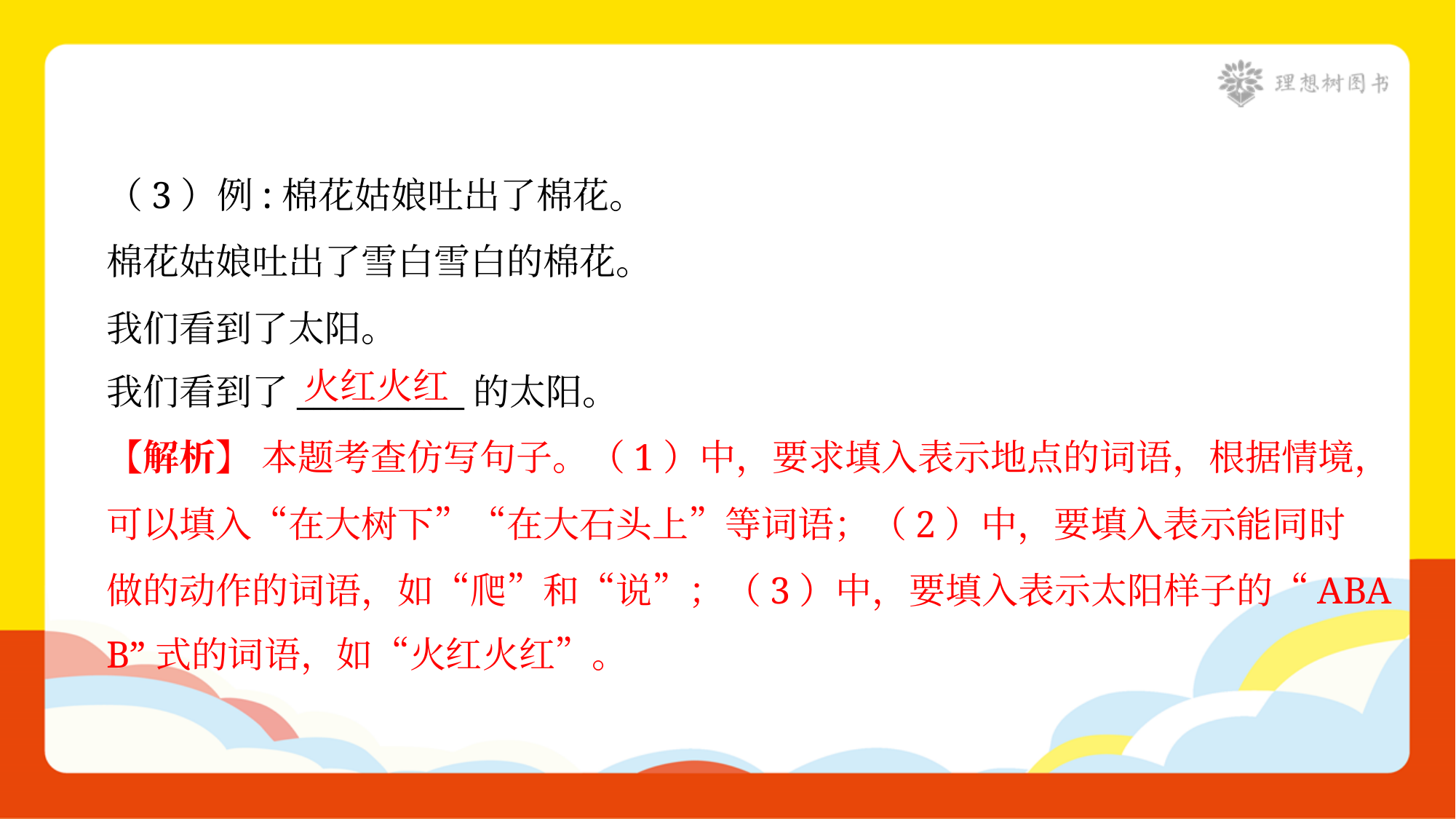

（3）例:棉花姑娘吐出了棉花。
棉花姑娘吐出了雪白雪白的棉花。
我们看到了太阳。
我们看到了__________的太阳。
火红火红
【解析】 本题考查仿写句子。（1）中，要求填入表示地点的词语，根据情境，
可以填入“在大树下”“在大石头上”等词语；（2）中，要填入表示能同时
做的动作的词语，如“爬”和“说”；（3）中，要填入表示太阳样子的“ABA
B”式的词语，如“火红火红”。